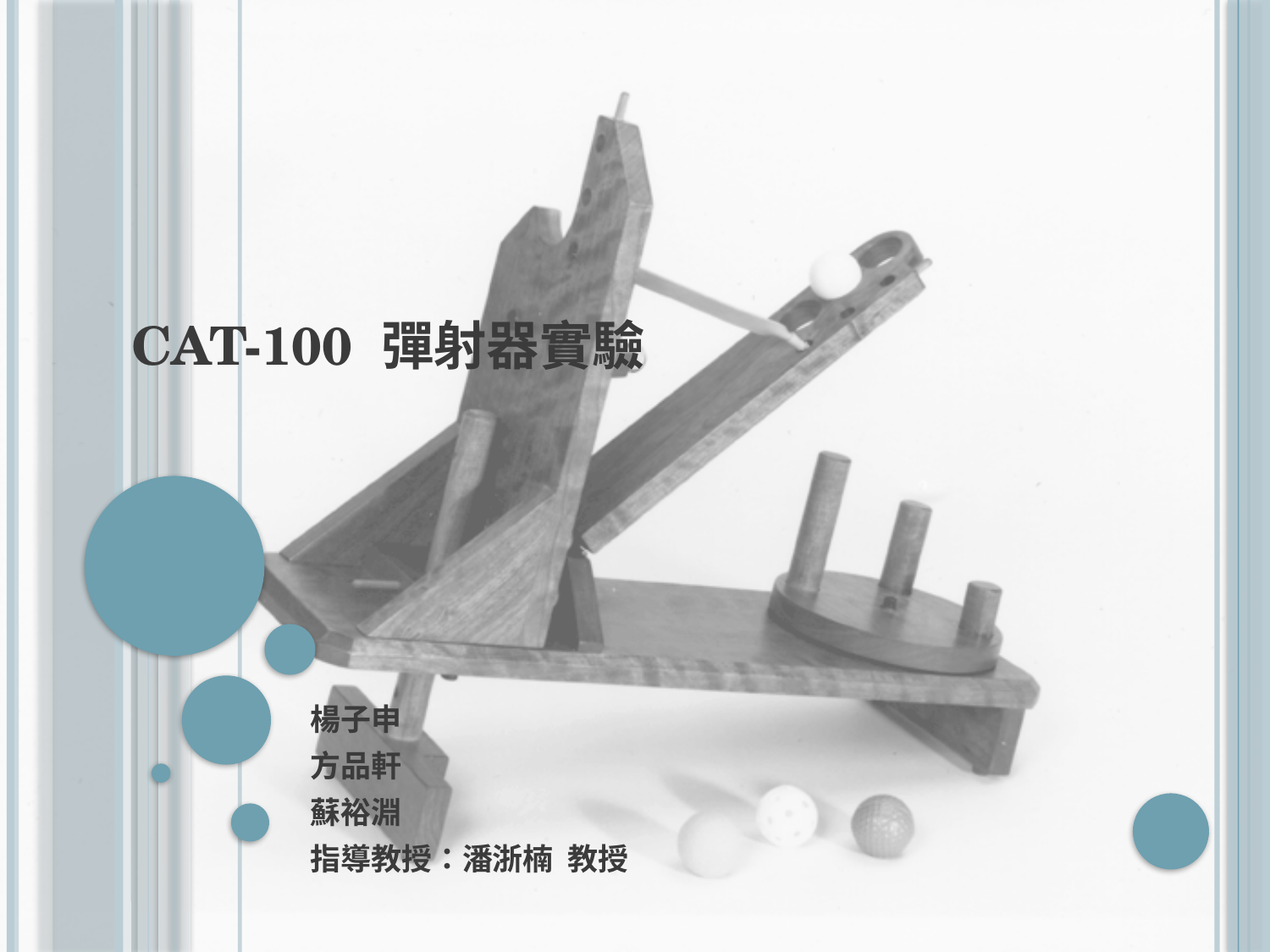

# CAT-100 彈射器實驗
楊子申
方品軒
蘇裕淵
指導教授：潘浙楠  教授